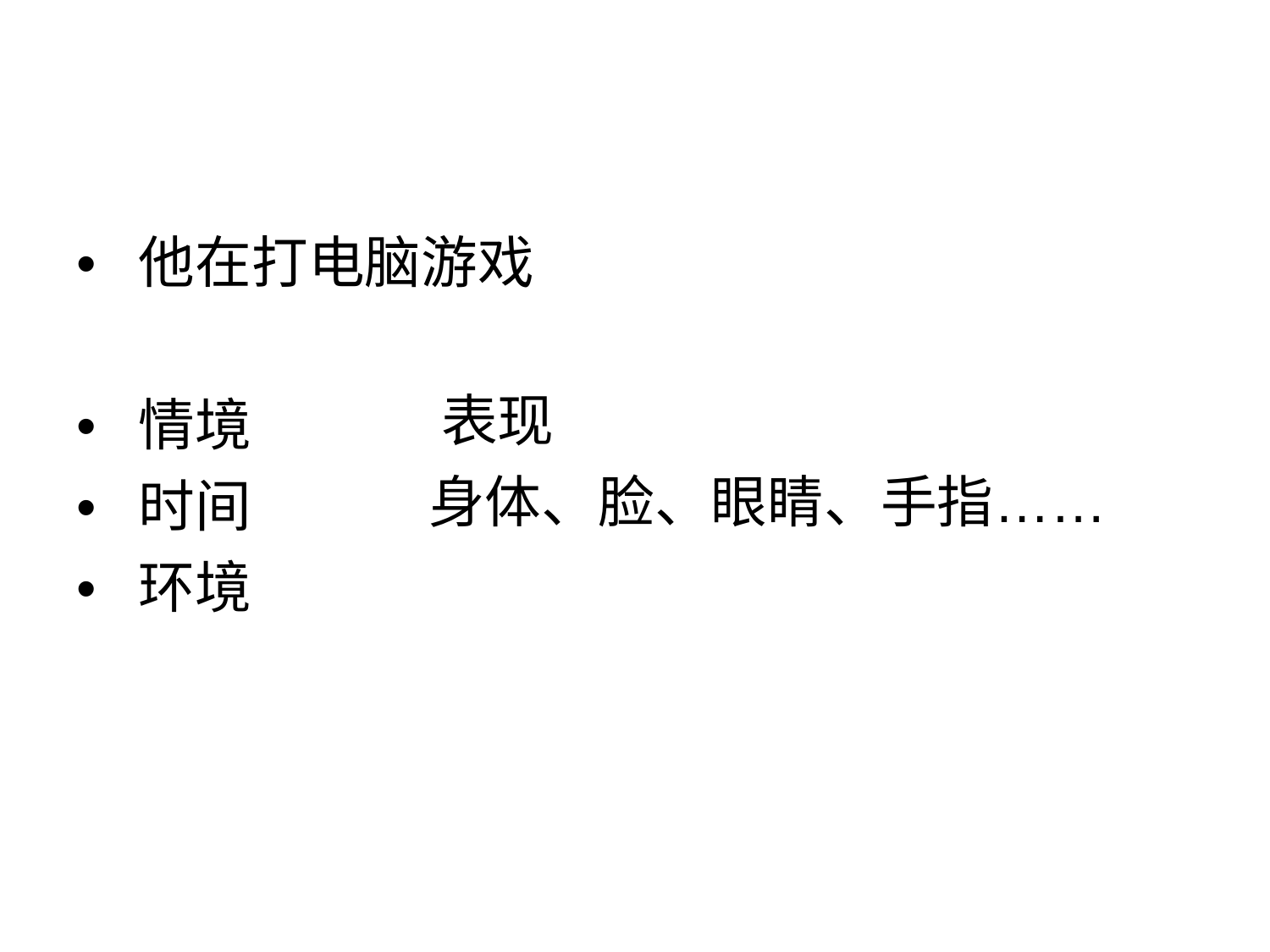

• 他在打电脑游戏
• 情境
• 时间
• 环境
表现
身体、脸、眼睛、手指……